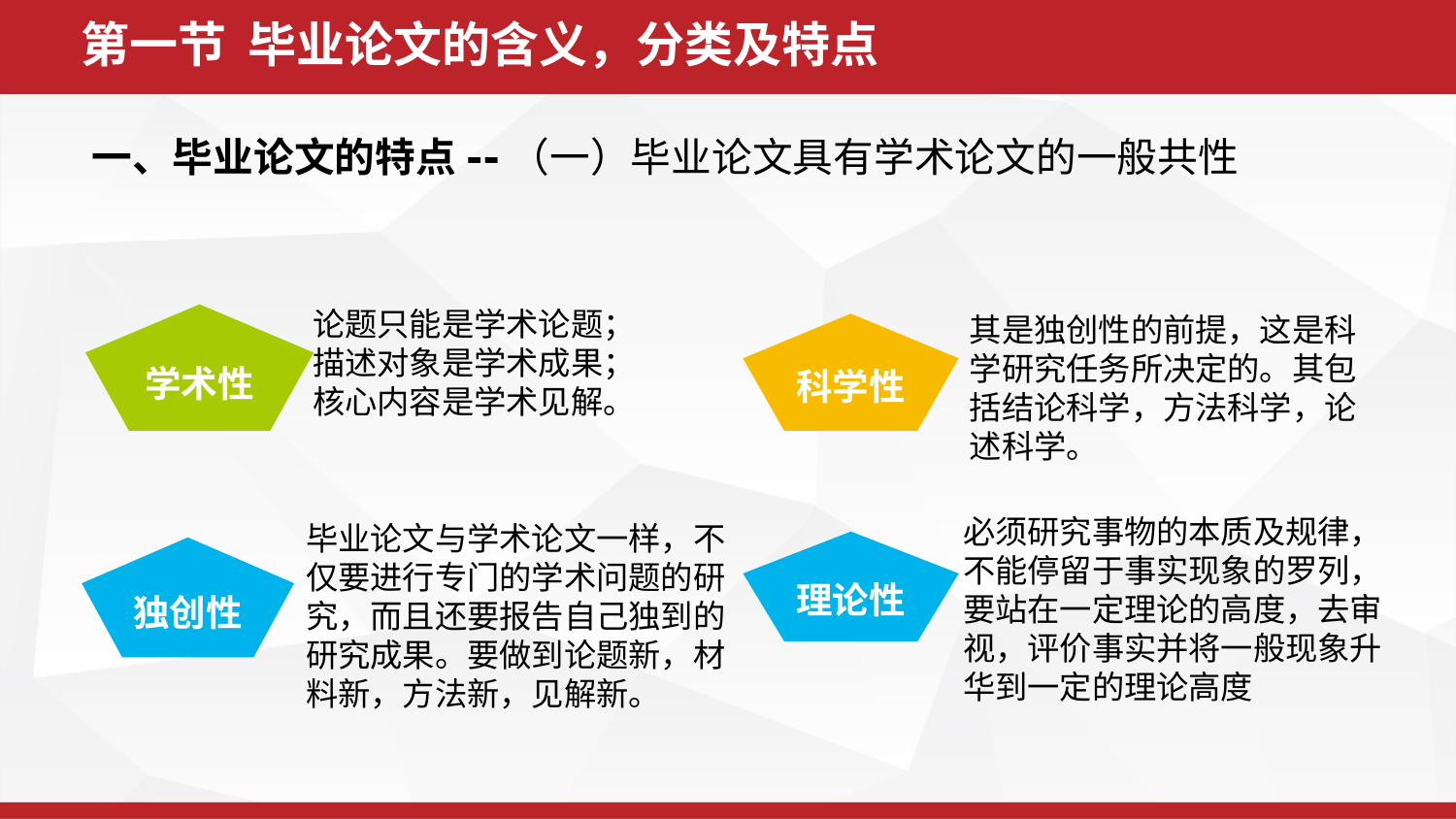

第一节  毕业论文的含义，分类及特点
一、毕业论文的特点--（一）毕业论文具有学术论文的一般共性
论题只能是学术论题；
描述对象是学术成果；
核心内容是学术见解。
学术性
其是独创性的前提，这是科学研究任务所决定的。其包括结论科学，方法科学，论述科学。
科学性
必须研究事物的本质及规律，不能停留于事实现象的罗列，要站在一定理论的高度，去审视，评价事实并将一般现象升华到一定的理论高度
毕业论文与学术论文一样，不仅要进行专门的学术问题的研究，而且还要报告自己独到的研究成果。要做到论题新，材料新，方法新，见解新。
理论性
独创性